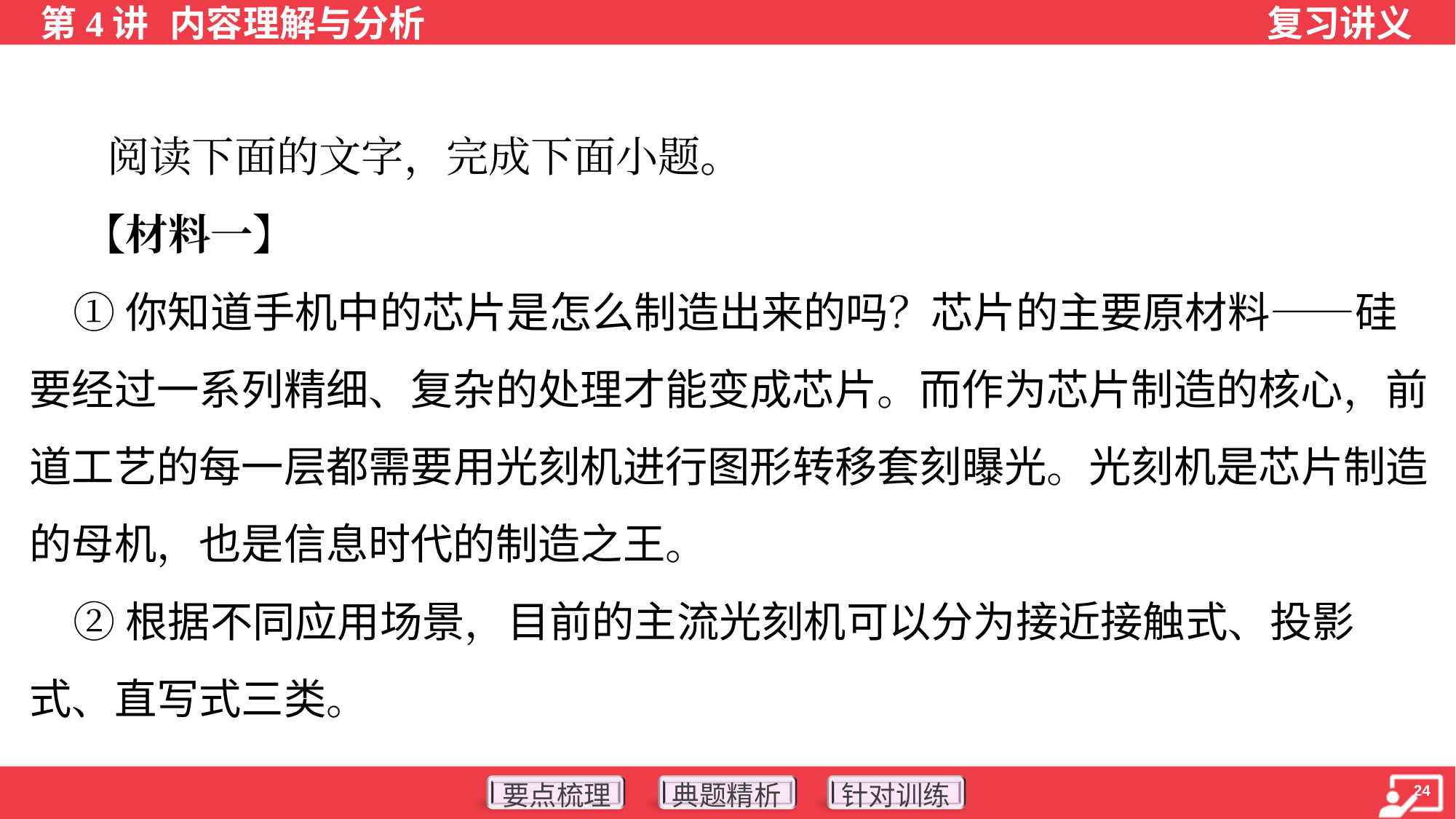

阅读下面的文字，完成下面小题。
    【材料一】
    ①你知道手机中的芯片是怎么制造出来的吗？芯片的主要原材料——硅
要经过一系列精细、复杂的处理才能变成芯片。而作为芯片制造的核心，前
道工艺的每一层都需要用光刻机进行图形转移套刻曝光。光刻机是芯片制造
的母机，也是信息时代的制造之王。
    ②根据不同应用场景，目前的主流光刻机可以分为接近接触式、投影
式、直写式三类。